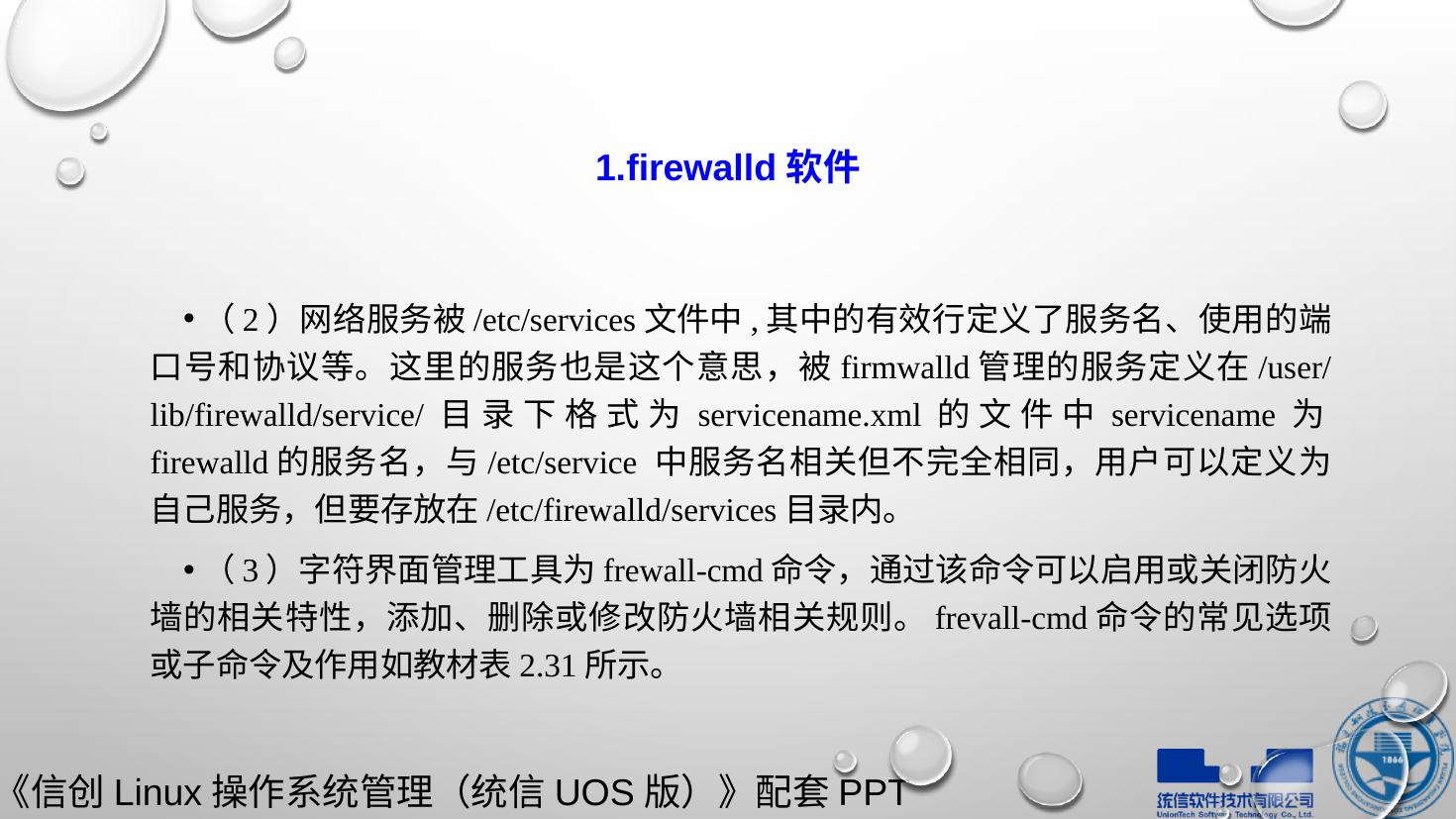

# 1.firewalld软件
（2）网络服务被/etc/services文件中,其中的有效行定义了服务名、使用的端口号和协议等。这里的服务也是这个意思，被firmwalld管理的服务定义在/user/lib/firewalld/service/目录下格式为servicename.xml的文件中servicename为firewalld的服务名，与/etc/service 中服务名相关但不完全相同，用户可以定义为自己服务，但要存放在/etc/firewalld/services目录内。
（3）字符界面管理工具为frewall-cmd命令，通过该命令可以启用或关闭防火墙的相关特性，添加、删除或修改防火墙相关规则。frevall-cmd命令的常见选项或子命令及作用如教材表2.31所示。